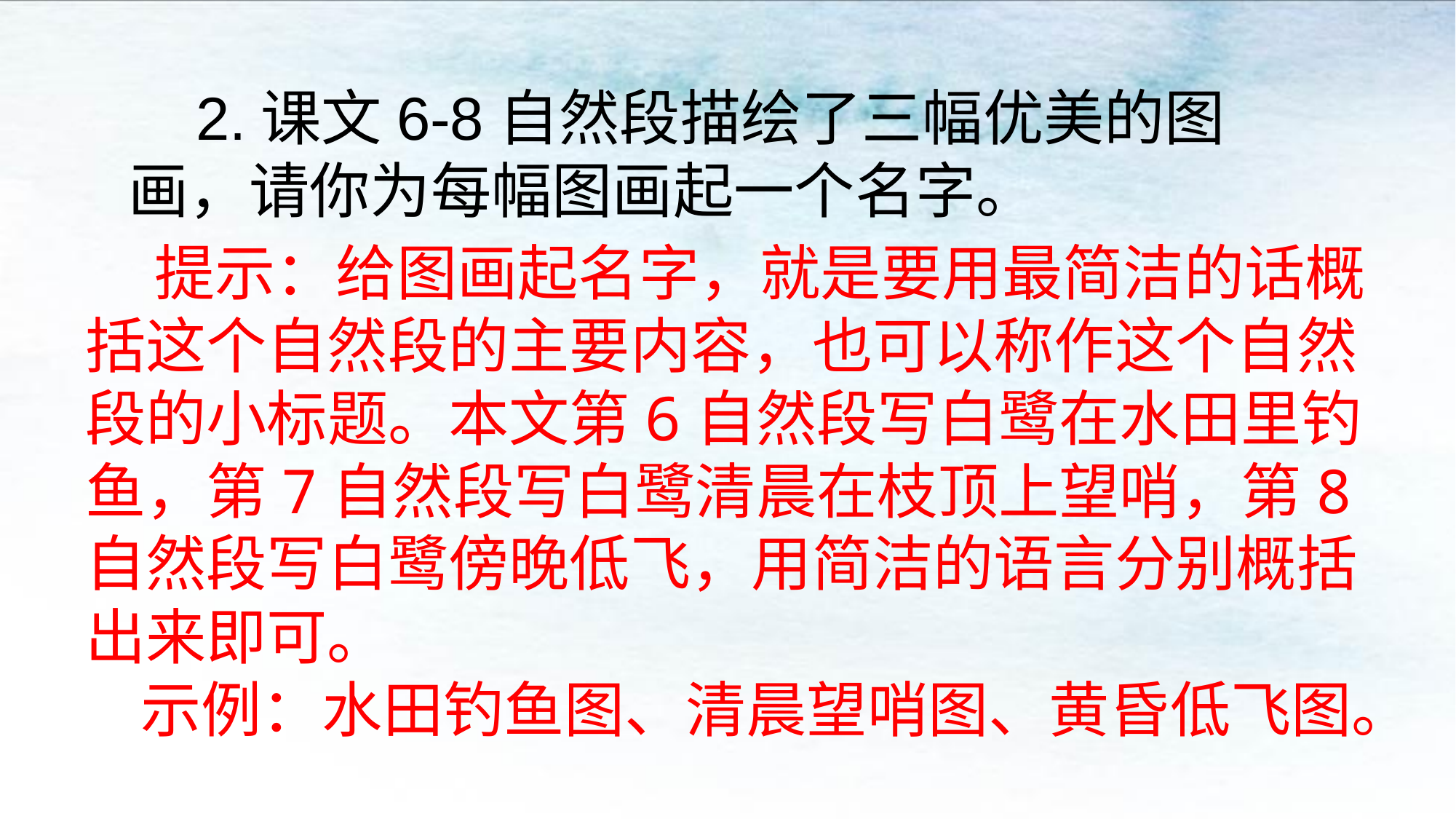

2.课文6-8自然段描绘了三幅优美的图画，请你为每幅图画起一个名字。
    提示：给图画起名字，就是要用最简洁的话概括这个自然段的主要内容，也可以称作这个自然段的小标题。本文第6自然段写白鹭在水田里钓鱼，第7自然段写白鹭清晨在枝顶上望哨，第8自然段写白鹭傍晚低飞，用简洁的语言分别概括出来即可。
   示例：水田钓鱼图、清晨望哨图、黄昏低飞图。